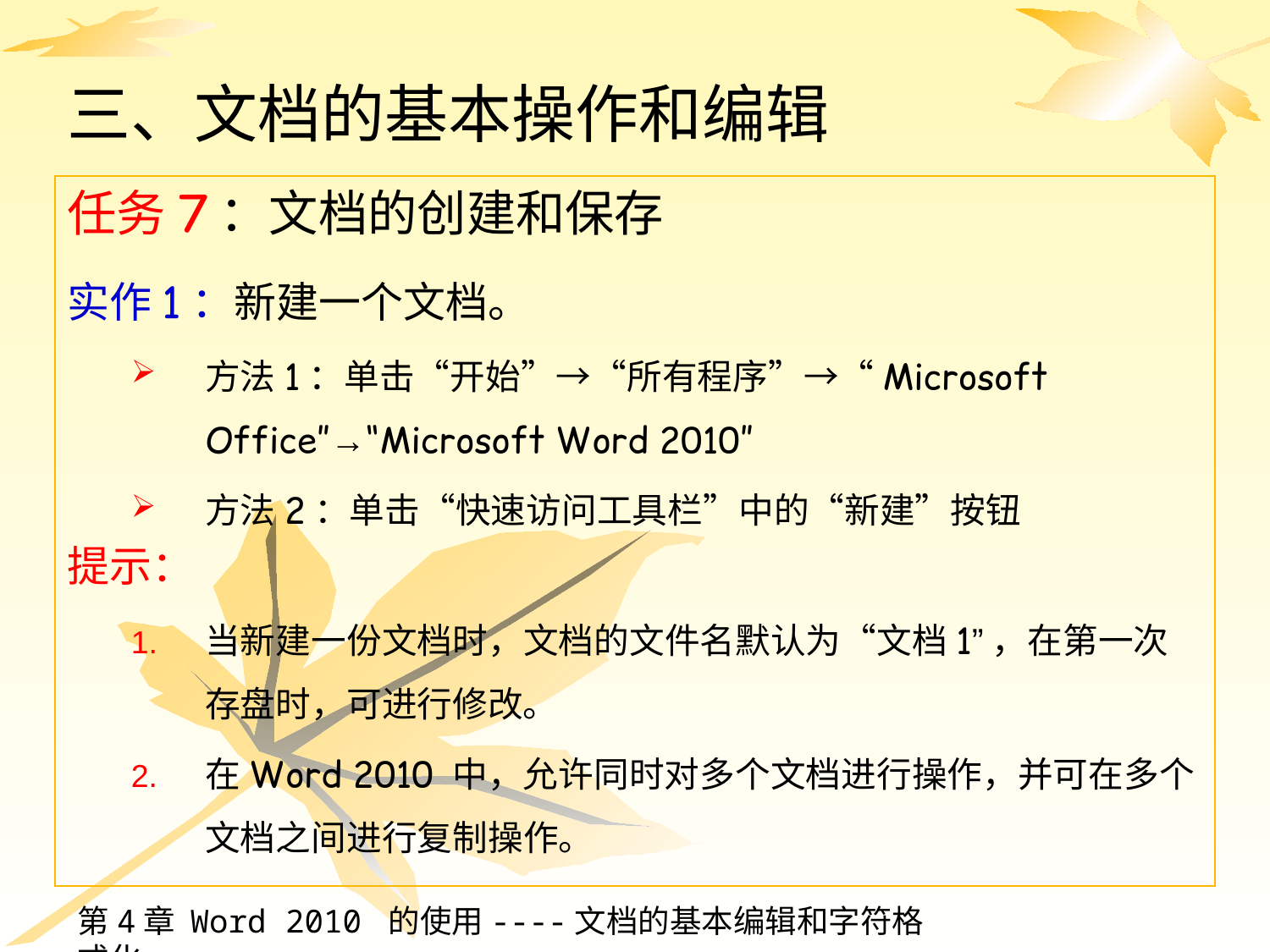

# 三、文档的基本操作和编辑
任务7：文档的创建和保存
实作1：新建一个文档。
方法1：单击“开始”→“所有程序”→“Microsoft Office”→“Microsoft Word 2010”
方法2：单击“快速访问工具栏”中的“新建”按钮
提示：
当新建一份文档时，文档的文件名默认为“文档1”，在第一次存盘时，可进行修改。
在Word 2010 中，允许同时对多个文档进行操作，并可在多个文档之间进行复制操作。